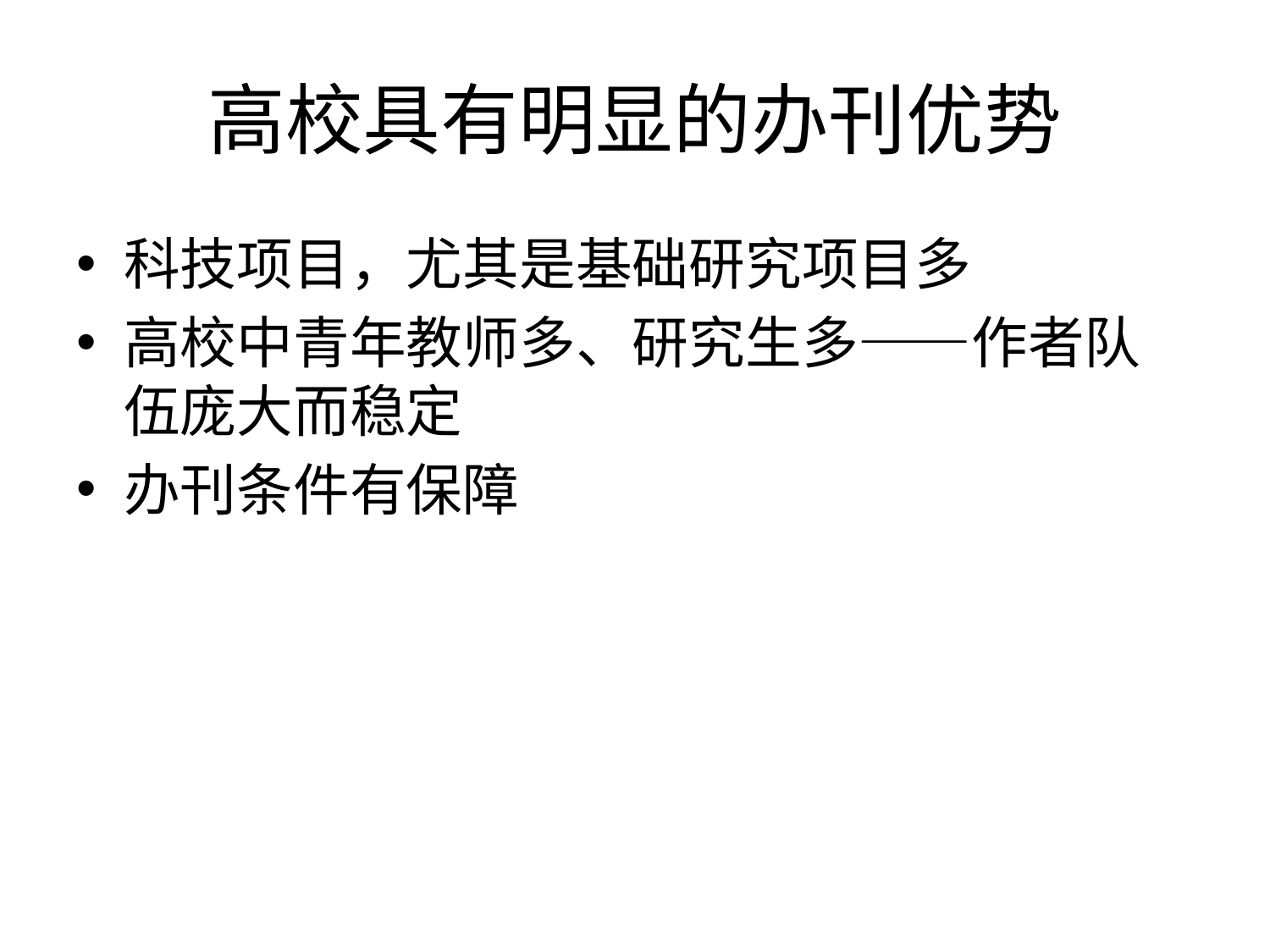

# 高校具有明显的办刊优势
科技项目，尤其是基础研究项目多
高校中青年教师多、研究生多——作者队伍庞大而稳定
办刊条件有保障